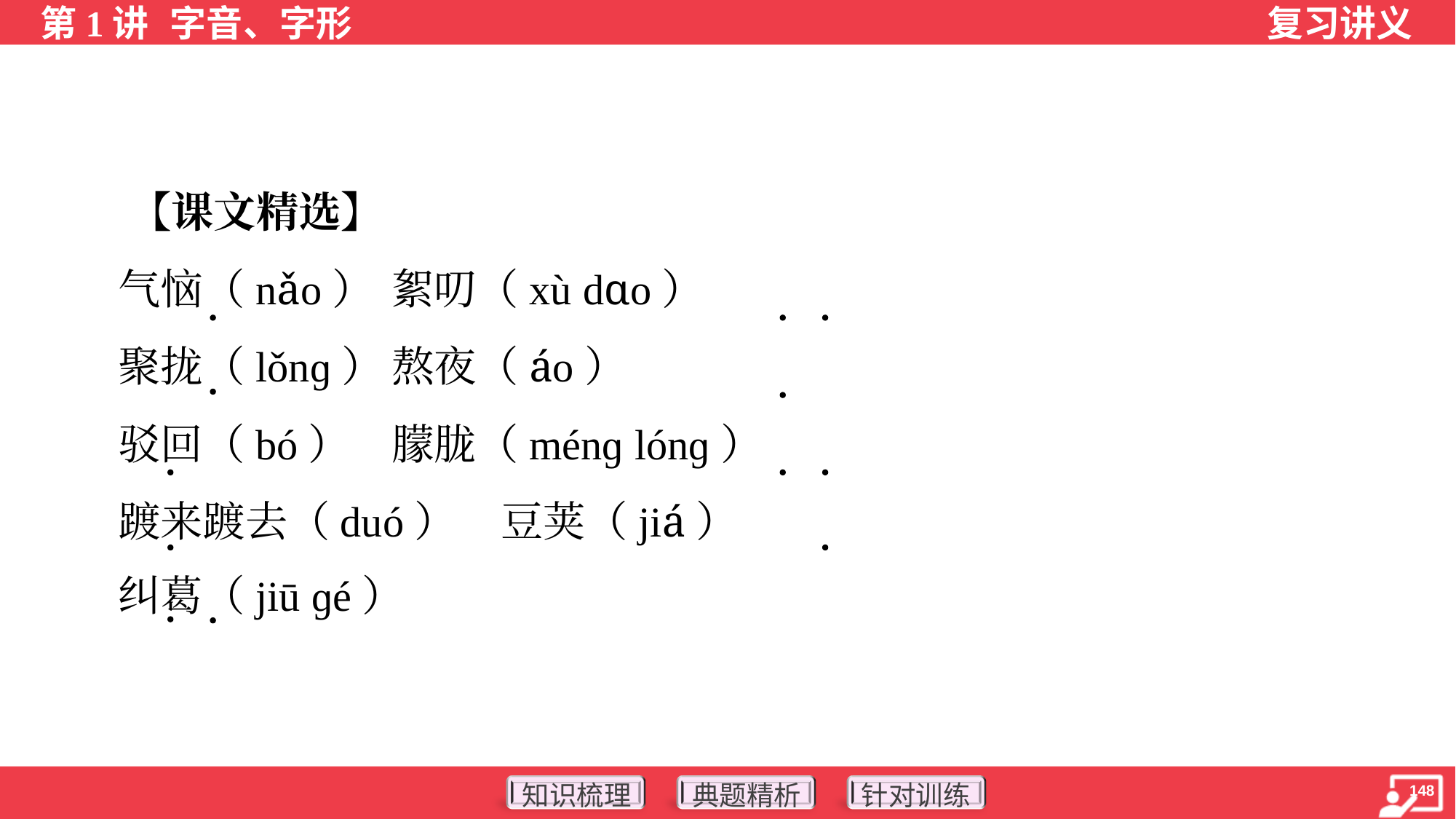

【课文精选】
    气恼（nǎo）	絮叨（xù dɑo）
    聚拢（lǒnɡ）	熬夜（áo）
    驳回（bó）	朦胧（ménɡ lónɡ）
    踱来踱去（duó）	豆荚（jiá）
    纠葛（jiū ɡé）